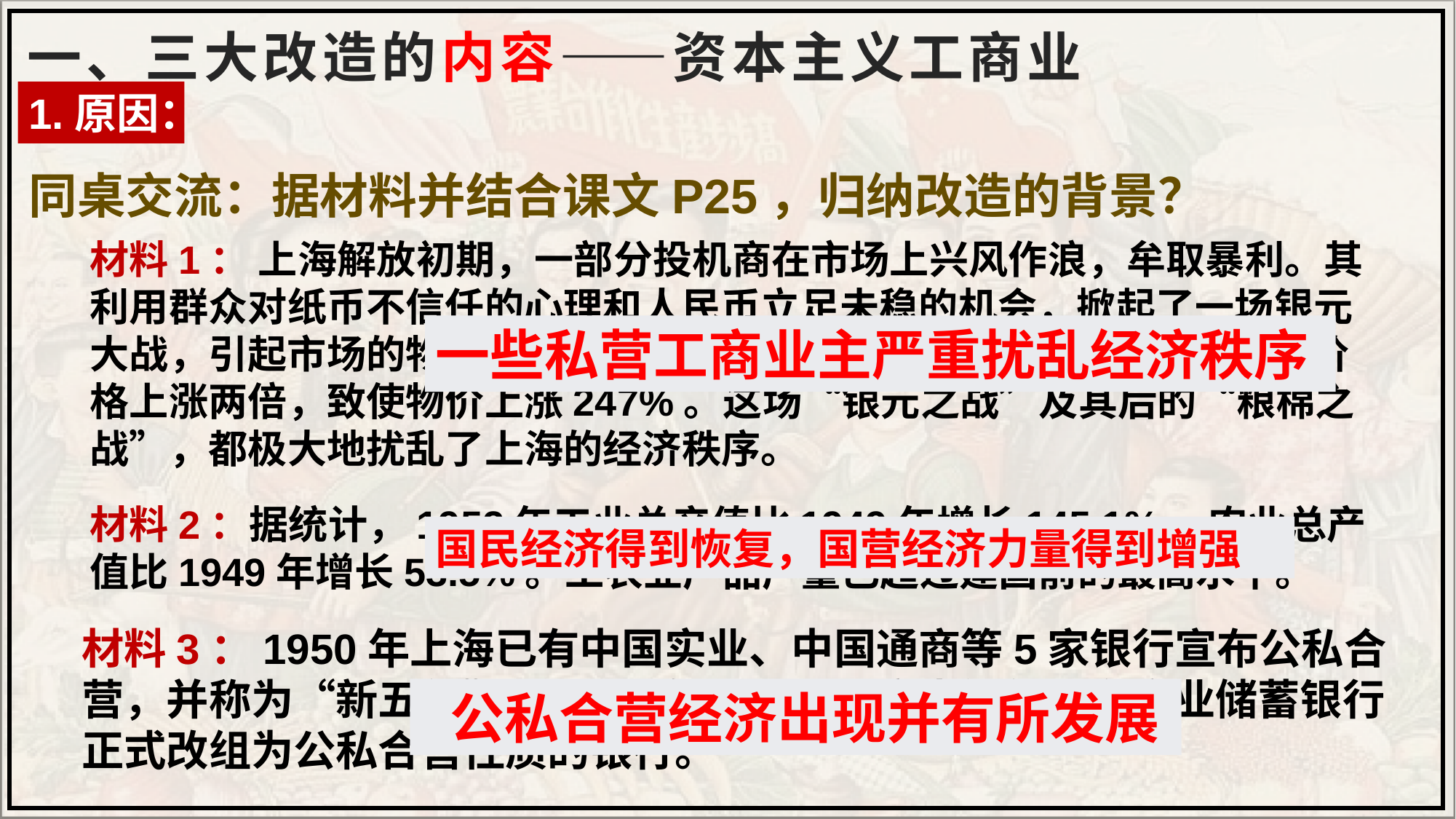

一、三大改造的内容——资本主义工商业
1.原因：
同桌交流：据材料并结合课文P25，归纳改造的背景？
材料1： 上海解放初期，一部分投机商在市场上兴风作浪，牟取暴利。其利用群众对纸币不信任的心理和人民币立足未稳的机会，掀起了一场银元大战，引起市场的物价波动。从5月27日- 6月9日的12天里，银元价格上涨两倍，致使物价上涨247%。这场“银元之战”及其后的“粮棉之战”，都极大地扰乱了上海的经济秩序。
一些私营工商业主严重扰乱经济秩序
材料2：据统计，1952年工业总产值比1949年增长145.1%，农业总产值比1949年增长53.5%。工农业产品产量已超过建国前的最高水平。
国民经济得到恢复，国营经济力量得到增强
材料3：1950年上海已有中国实业、中国通商等5家银行宣布公私合
营，并称为“新五行”。1951年7月，一家大银行上海商业储蓄银行
正式改组为公私合营性质的银行。
  公私合营经济出现并有所发展